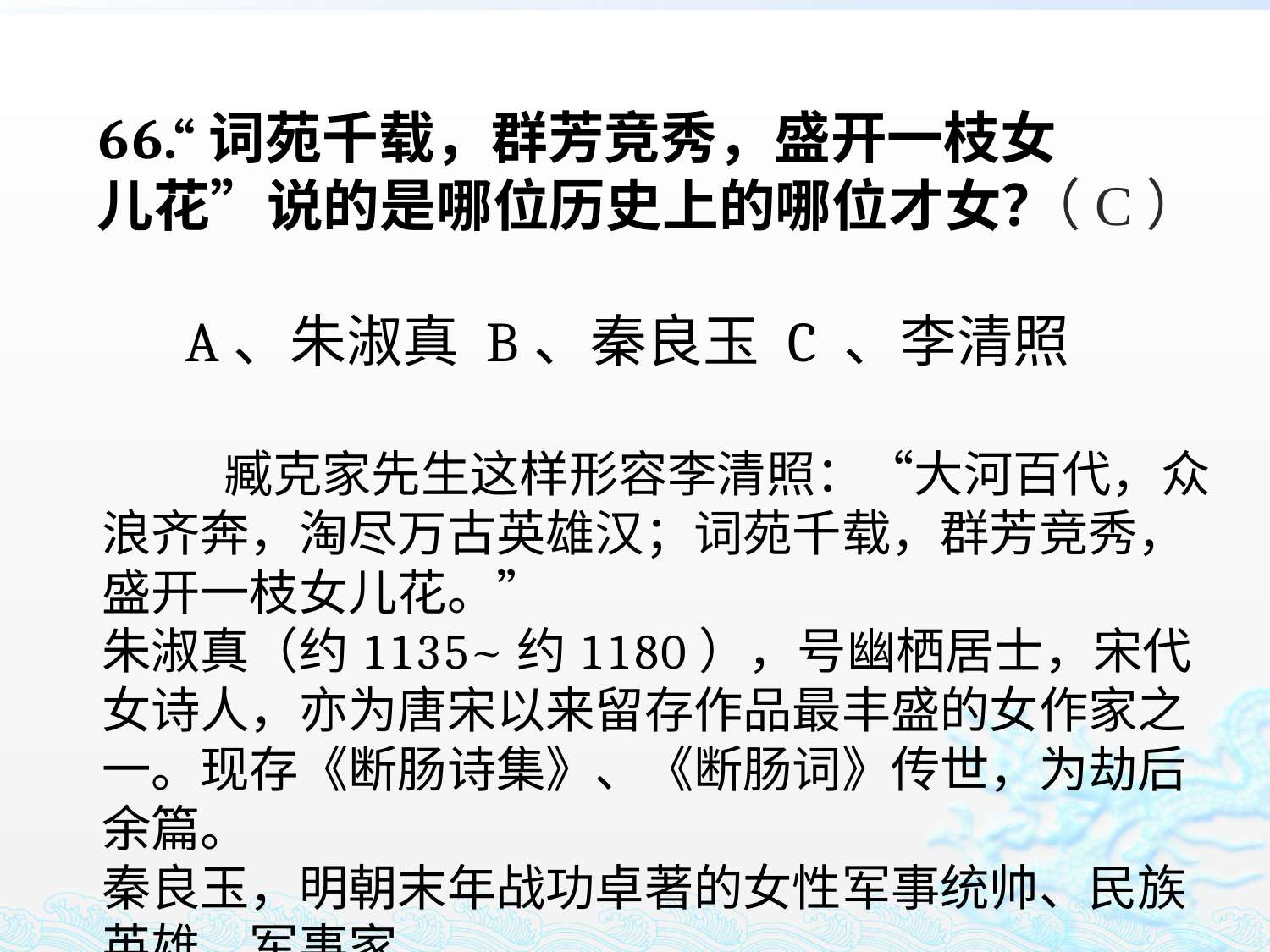

66.“词苑千载，群芳竞秀，盛开一枝女儿花”说的是哪位历史上的哪位才女？

       A、朱淑真 B、秦良玉 C 、李清照
（C）
          臧克家先生这样形容李清照：“大河百代，众浪齐奔，淘尽万古英雄汉；词苑千载，群芳竞秀，盛开一枝女儿花。”
朱淑真（约1135~约1180），号幽栖居士，宋代女诗人，亦为唐宋以来留存作品最丰盛的女作家之一。现存《断肠诗集》、《断肠词》传世，为劫后余篇。
秦良玉，明朝末年战功卓著的女性军事统帅、民族英雄、军事家。